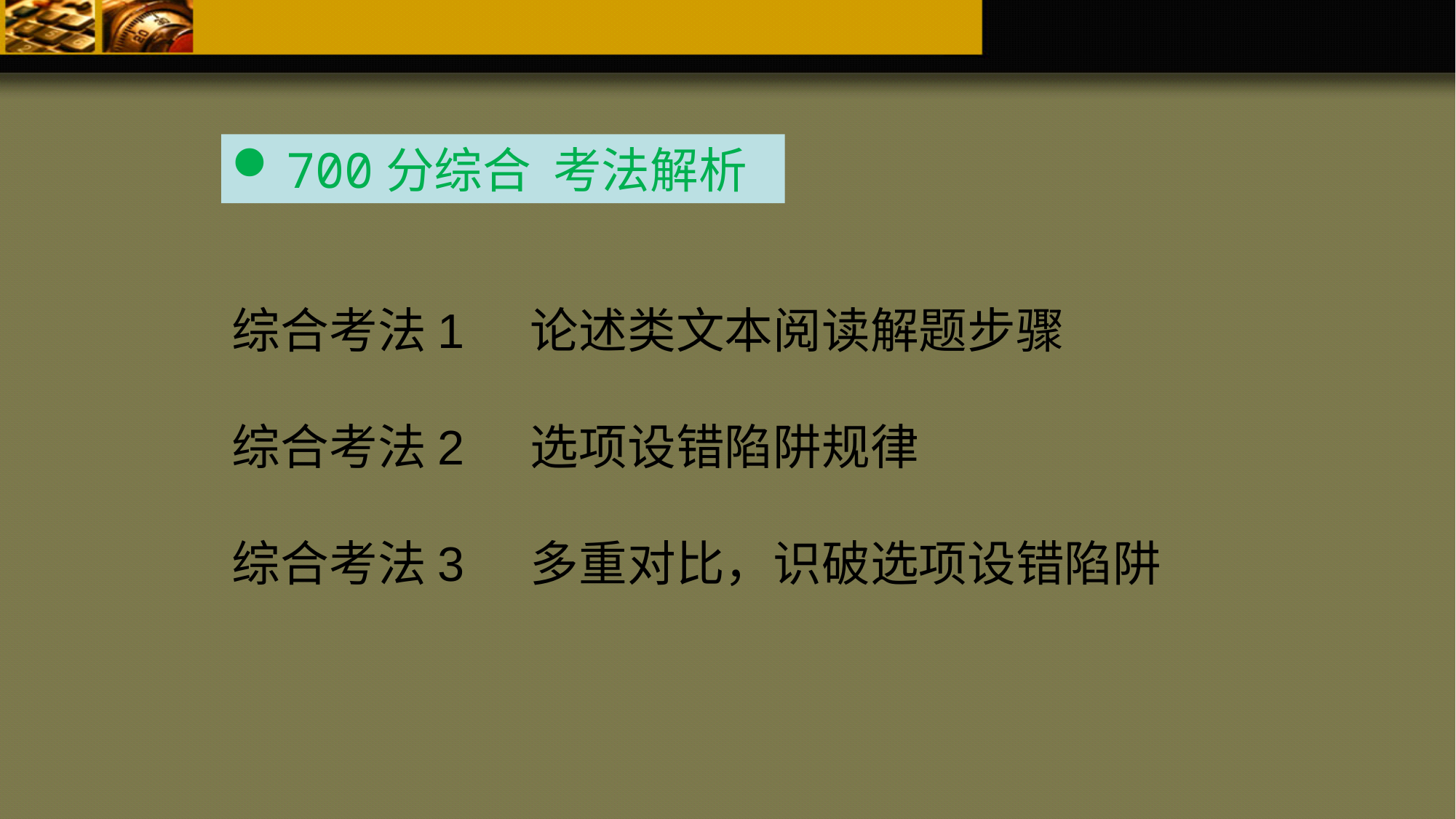

700分综合  考法解析

综合考法1    论述类文本阅读解题步骤

综合考法2    选项设错陷阱规律

综合考法3    多重对比，识破选项设错陷阱